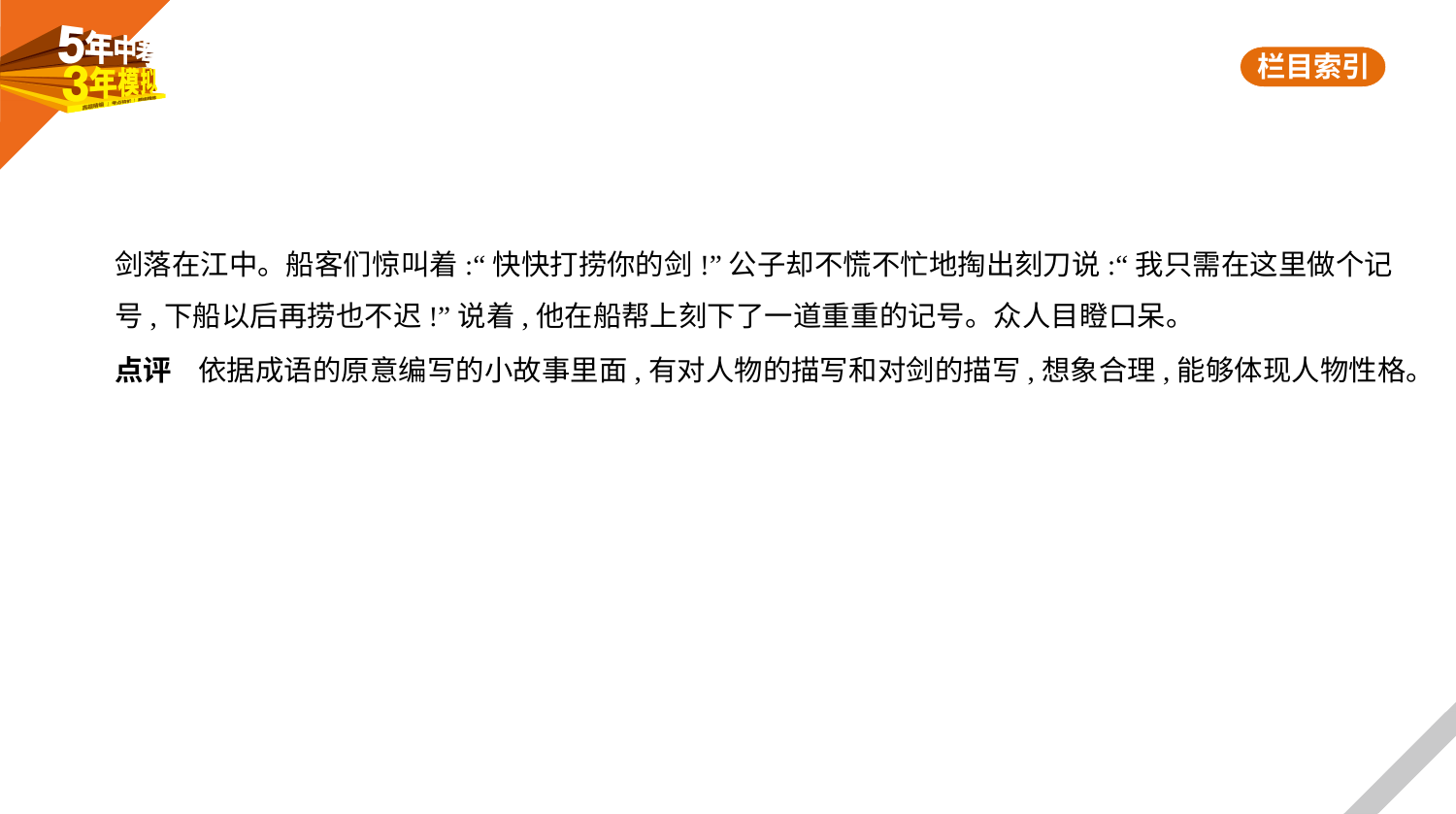

剑落在江中。船客们惊叫着:“快快打捞你的剑!”公子却不慌不忙地掏出刻刀说:“我只需在这里做个记
号,下船以后再捞也不迟!”说着,他在船帮上刻下了一道重重的记号。众人目瞪口呆。
点评    依据成语的原意编写的小故事里面,有对人物的描写和对剑的描写,想象合理,能够体现人物性格。